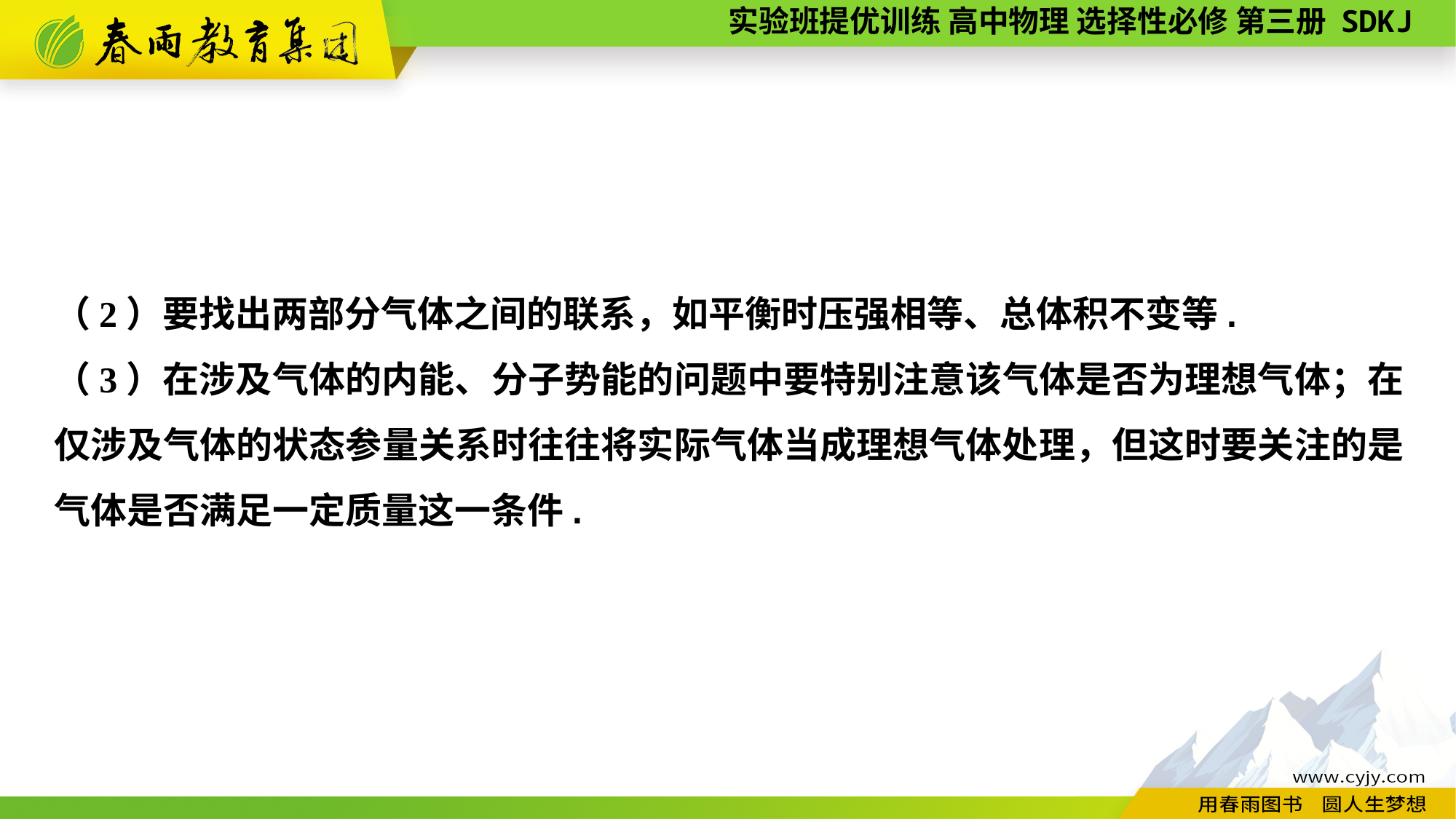

（2）要找出两部分气体之间的联系，如平衡时压强相等、总体积不变等.
（3）在涉及气体的内能、分子势能的问题中要特别注意该气体是否为理想气体；在仅涉及气体的状态参量关系时往往将实际气体当成理想气体处理，但这时要关注的是气体是否满足一定质量这一条件.